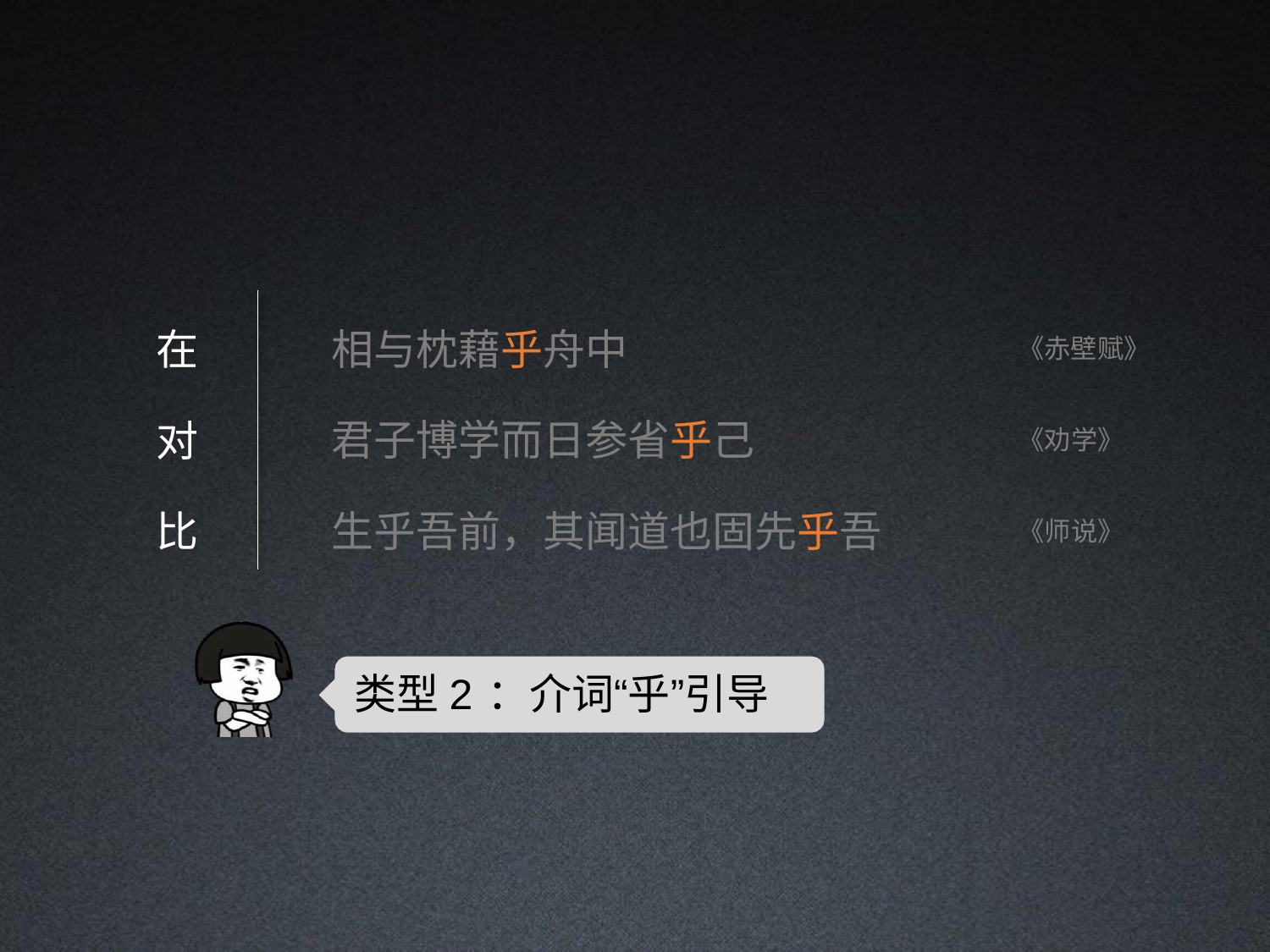

在
对
比
# 相与枕藉乎舟中
《赤壁赋》
君子博学而日参省乎己
生乎吾前，其闻道也固先乎吾
《劝学》
《师说》

类型2：介词“乎”引导